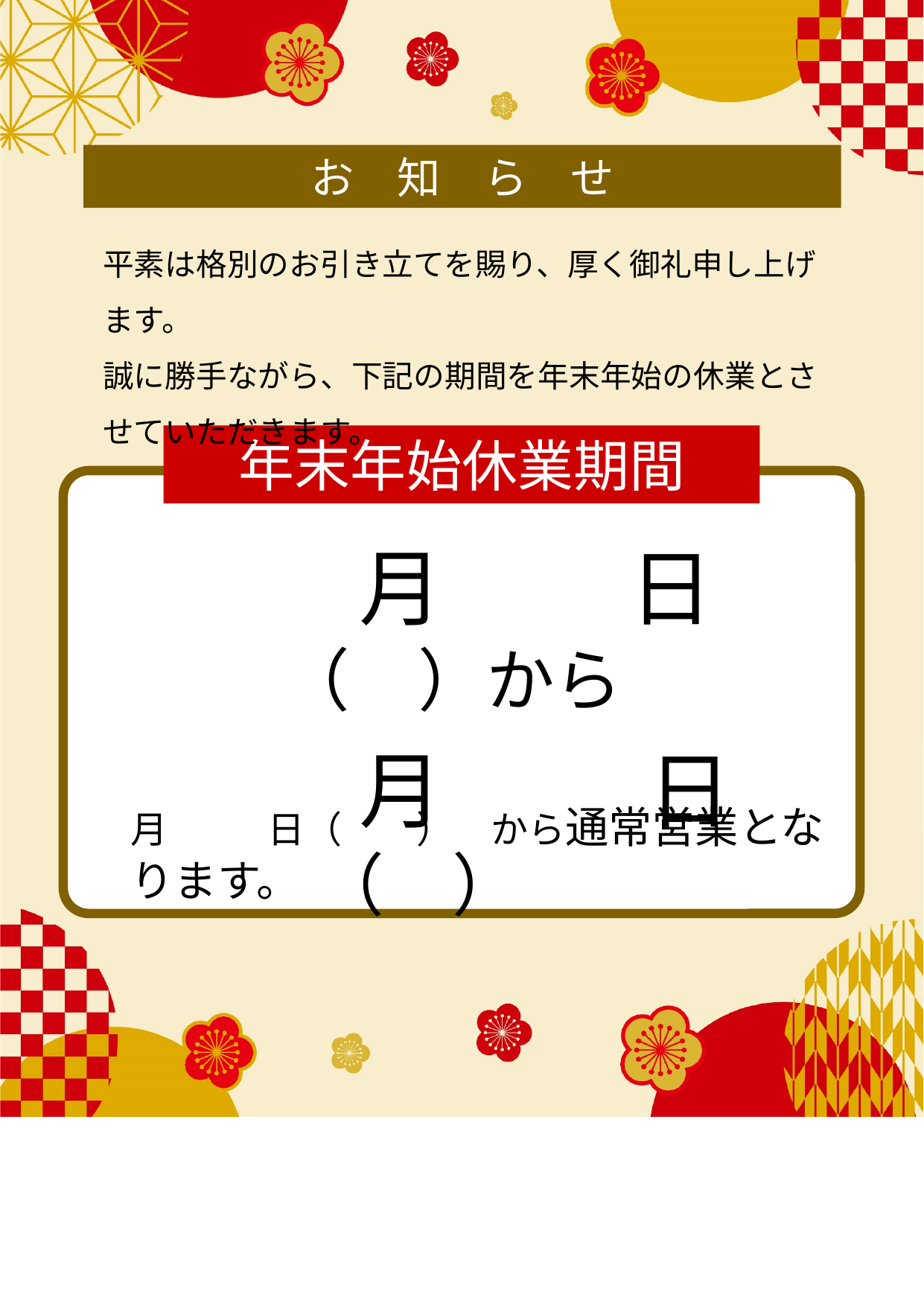

お　知　ら　せ
平素は格別のお引き立てを賜り、厚く御礼申し上げます。
誠に勝手ながら、下記の期間を年末年始の休業とさせていただきます。
年末年始休業期間

　　月　　日（　）から
　　月　　日（　）
月　　日（　　）　から通常営業となります。